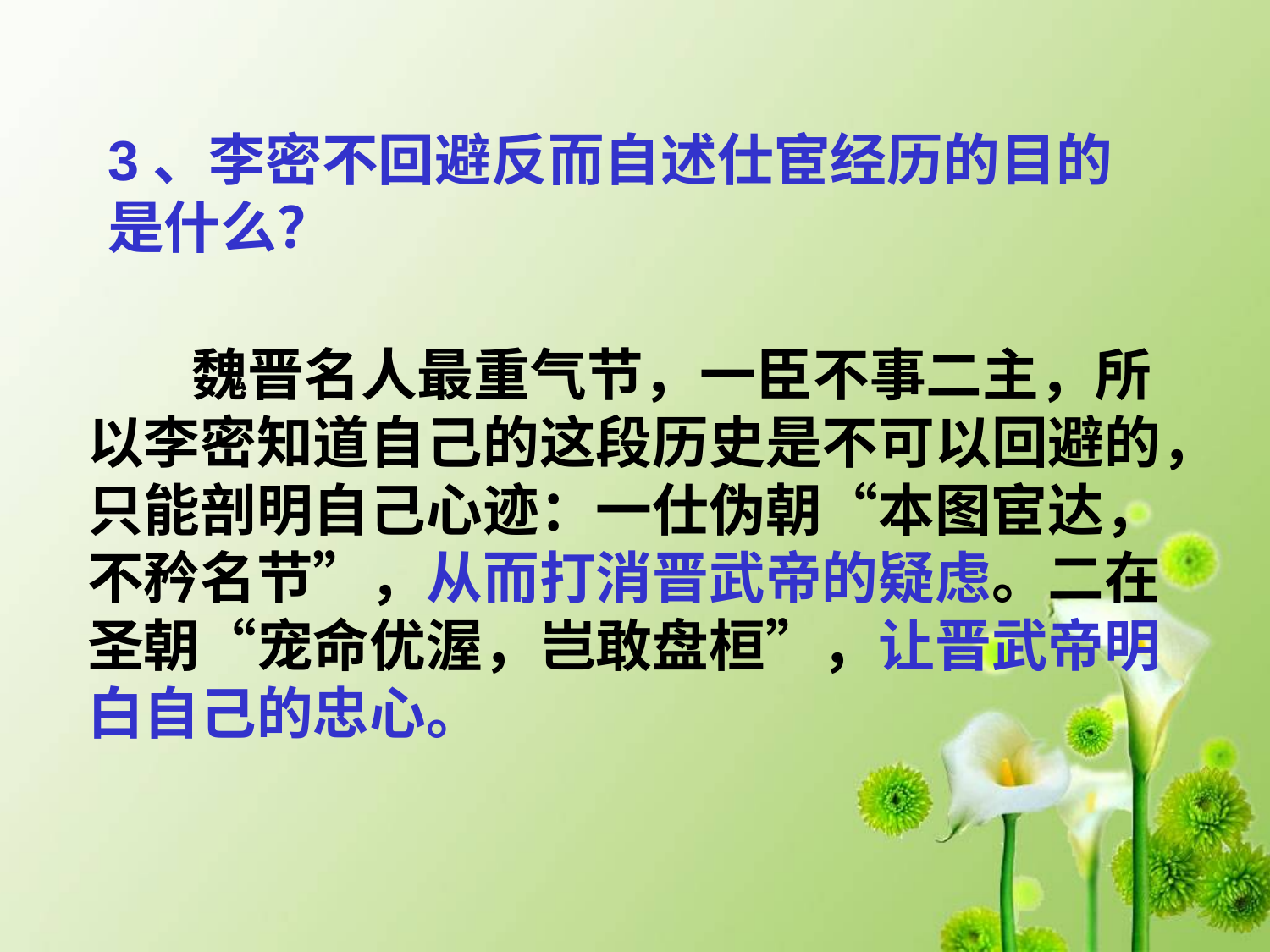

3、李密不回避反而自述仕宦经历的目的是什么？
       魏晋名人最重气节，一臣不事二主，所以李密知道自己的这段历史是不可以回避的，只能剖明自己心迹：一仕伪朝“本图宦达，不矜名节”，从而打消晋武帝的疑虑。二在圣朝“宠命优渥，岂敢盘桓”，让晋武帝明白自己的忠心。